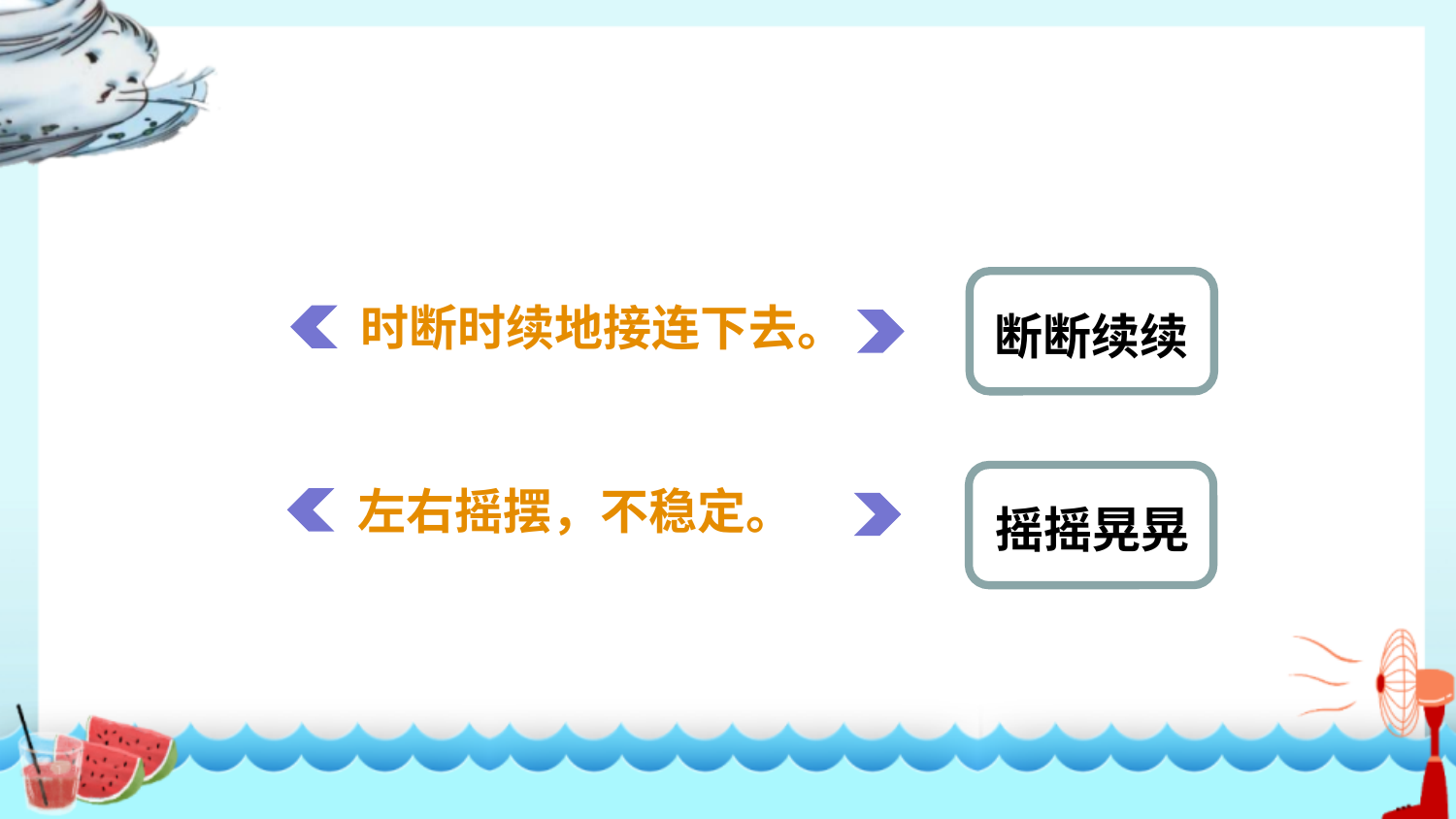

小学学科网  xuekeedu.com
小学学科网  xuekeedu.com
小学学科网  xuekeedu.com

断断续续
时断时续地接连下去。

摇摇晃晃
左右摇摆，不稳定。